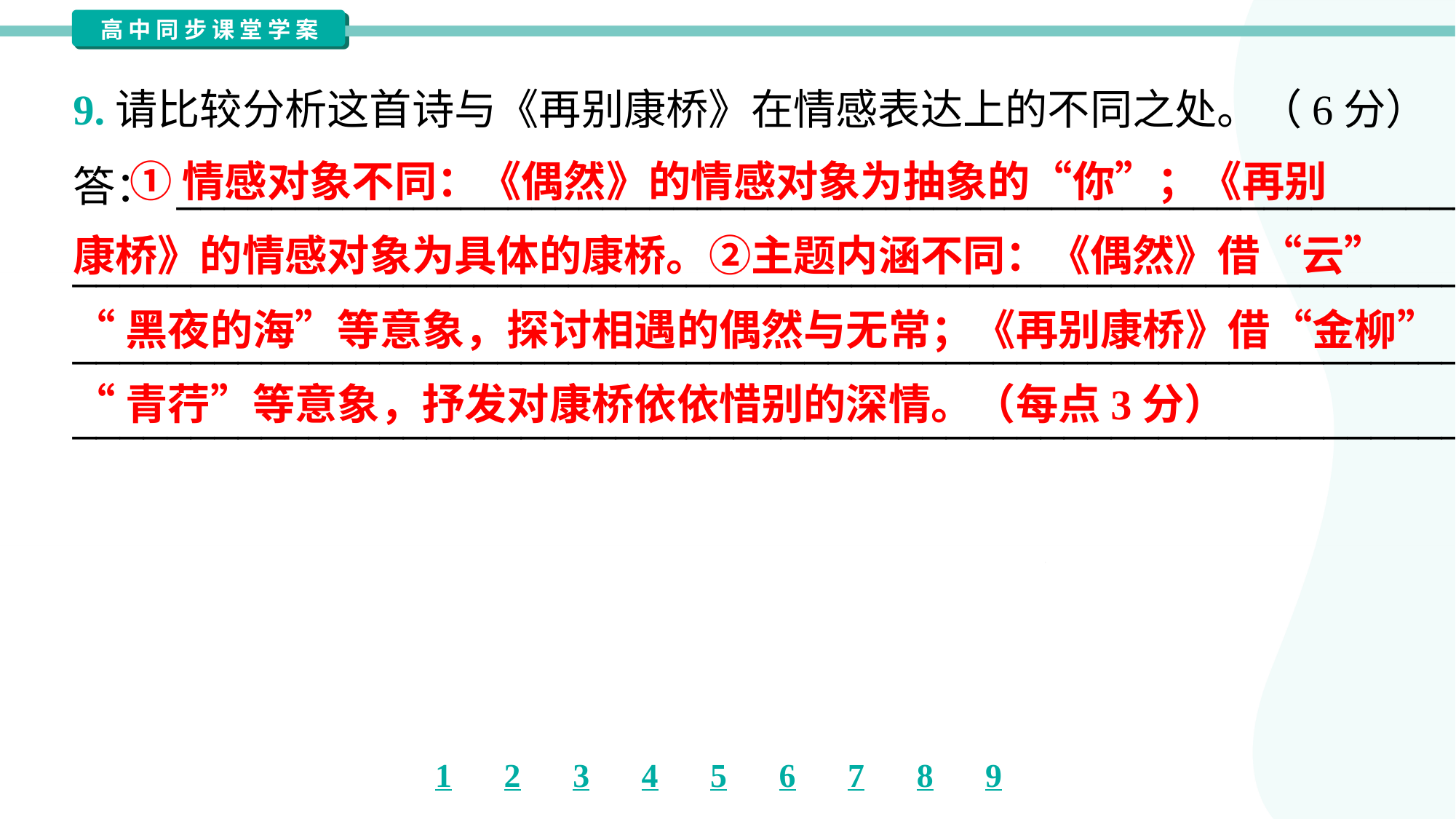

9.请比较分析这首诗与《再别康桥》在情感表达上的不同之处。（6分）
答： ________________________________________________________
_____________________________________________________________
_____________________________________________________________
_____________________________________________________________
      ①情感对象不同：《偶然》的情感对象为抽象的“你”；《再别
康桥》的情感对象为具体的康桥。②主题内涵不同：《偶然》借“云”
“黑夜的海”等意象，探讨相遇的偶然与无常；《再别康桥》借“金柳”
“青荇”等意象，抒发对康桥依依惜别的深情。（每点3分）